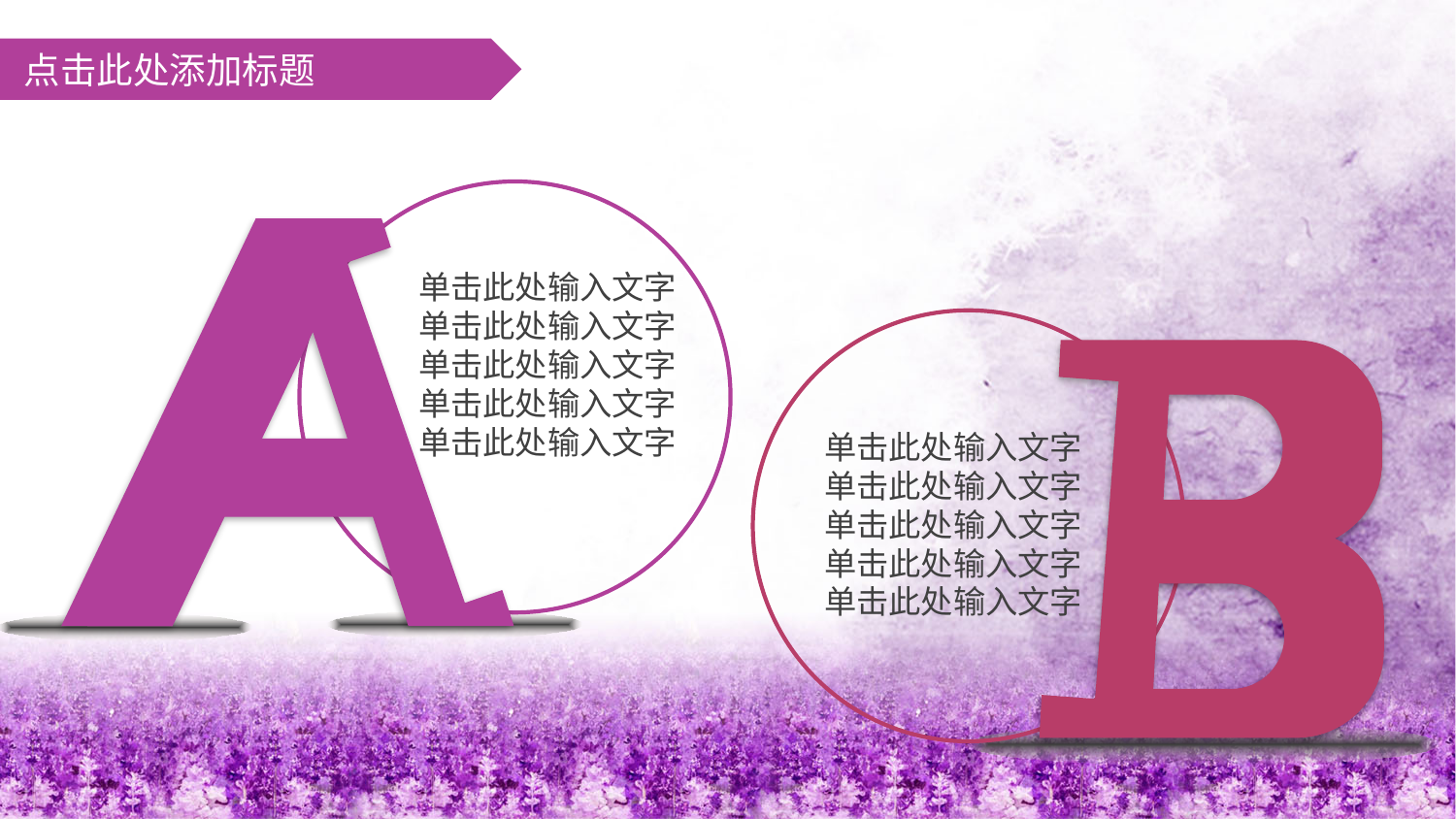

# 点击此处添加标题

单击此处输入文字
单击此处输入文字
单击此处输入文字
单击此处输入文字
单击此处输入文字

单击此处输入文字
单击此处输入文字
单击此处输入文字
单击此处输入文字
单击此处输入文字